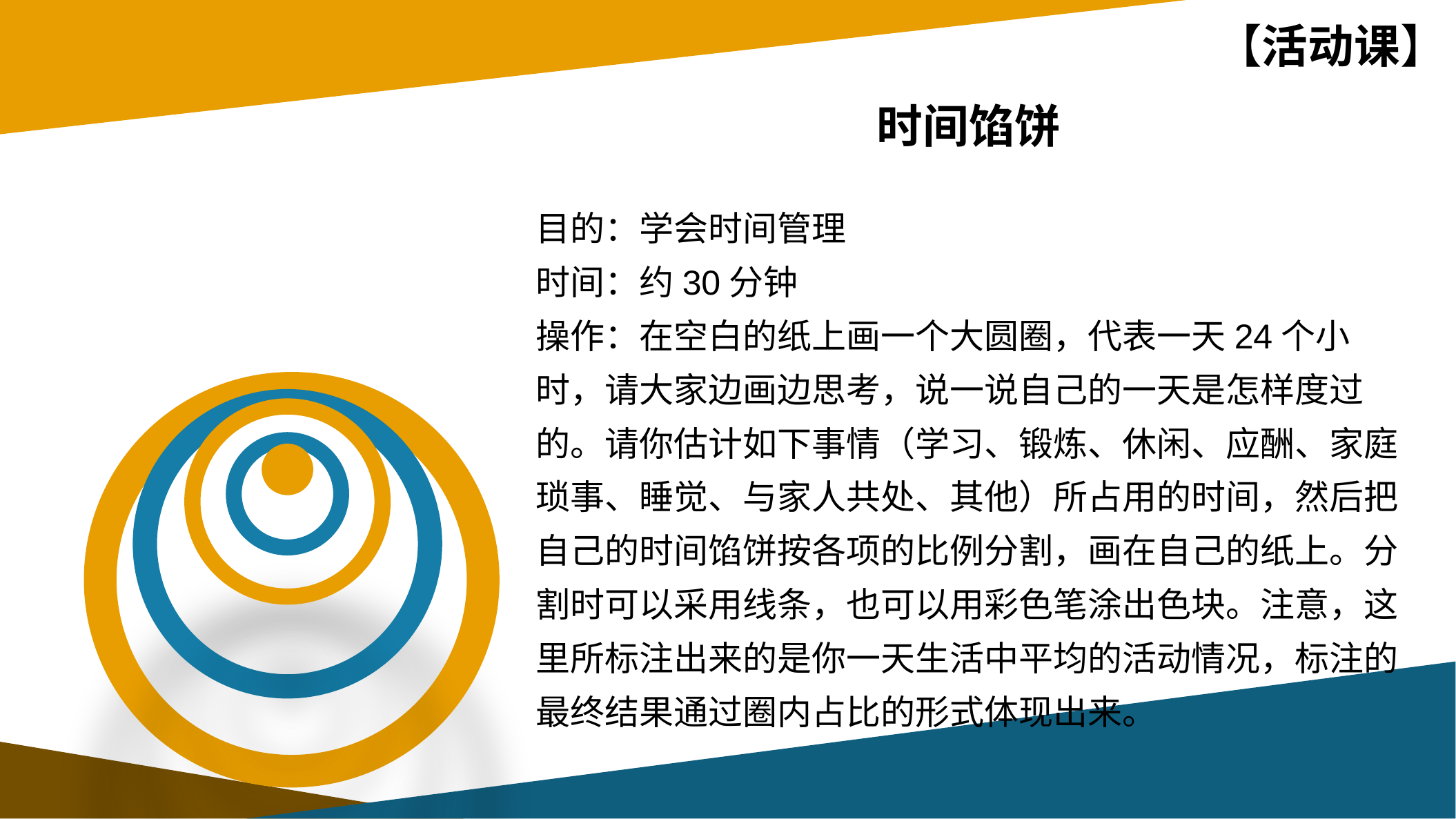

【活动课】
时间馅饼

目的：学会时间管理
时间：约30分钟
操作：在空白的纸上画一个大圆圈，代表一天24个小时，请大家边画边思考，说一说自己的一天是怎样度过的。请你估计如下事情（学习、锻炼、休闲、应酬、家庭琐事、睡觉、与家人共处、其他）所占用的时间，然后把自己的时间馅饼按各项的比例分割，画在自己的纸上。分割时可以采用线条，也可以用彩色笔涂出色块。注意，这里所标注出来的是你一天生活中平均的活动情况，标注的最终结果通过圈内占比的形式体现出来。